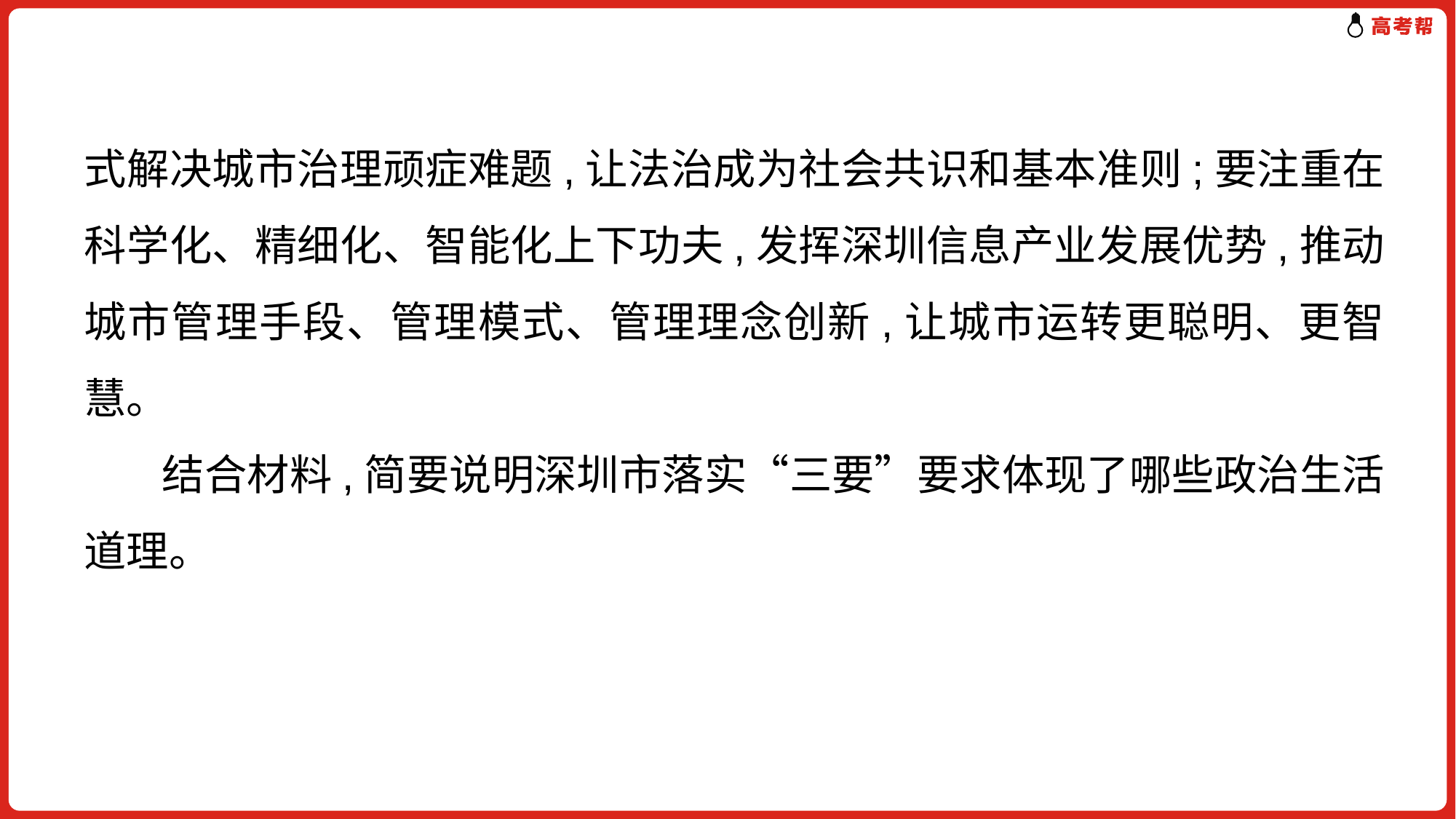

式解决城市治理顽症难题,让法治成为社会共识和基本准则;要注重在科学化、精细化、智能化上下功夫,发挥深圳信息产业发展优势,推动城市管理手段、管理模式、管理理念创新,让城市运转更聪明、更智慧。
       结合材料,简要说明深圳市落实“三要”要求体现了哪些政治生活道理。